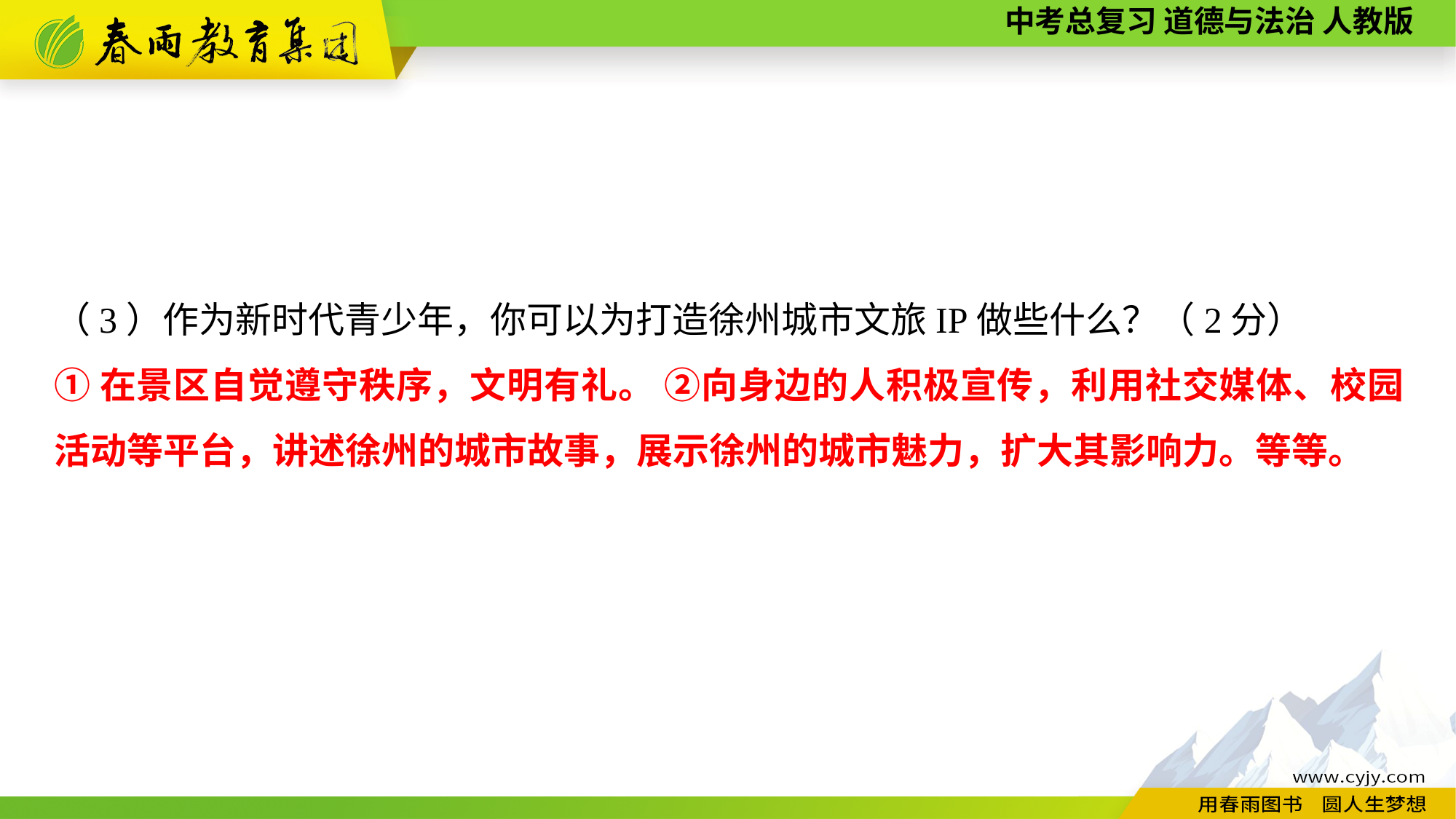

（3）作为新时代青少年，你可以为打造徐州城市文旅IP做些什么？（2分）
①在景区自觉遵守秩序，文明有礼。 ②向身边的人积极宣传，利用社交媒体、校园活动等平台，讲述徐州的城市故事，展示徐州的城市魅力，扩大其影响力。等等。